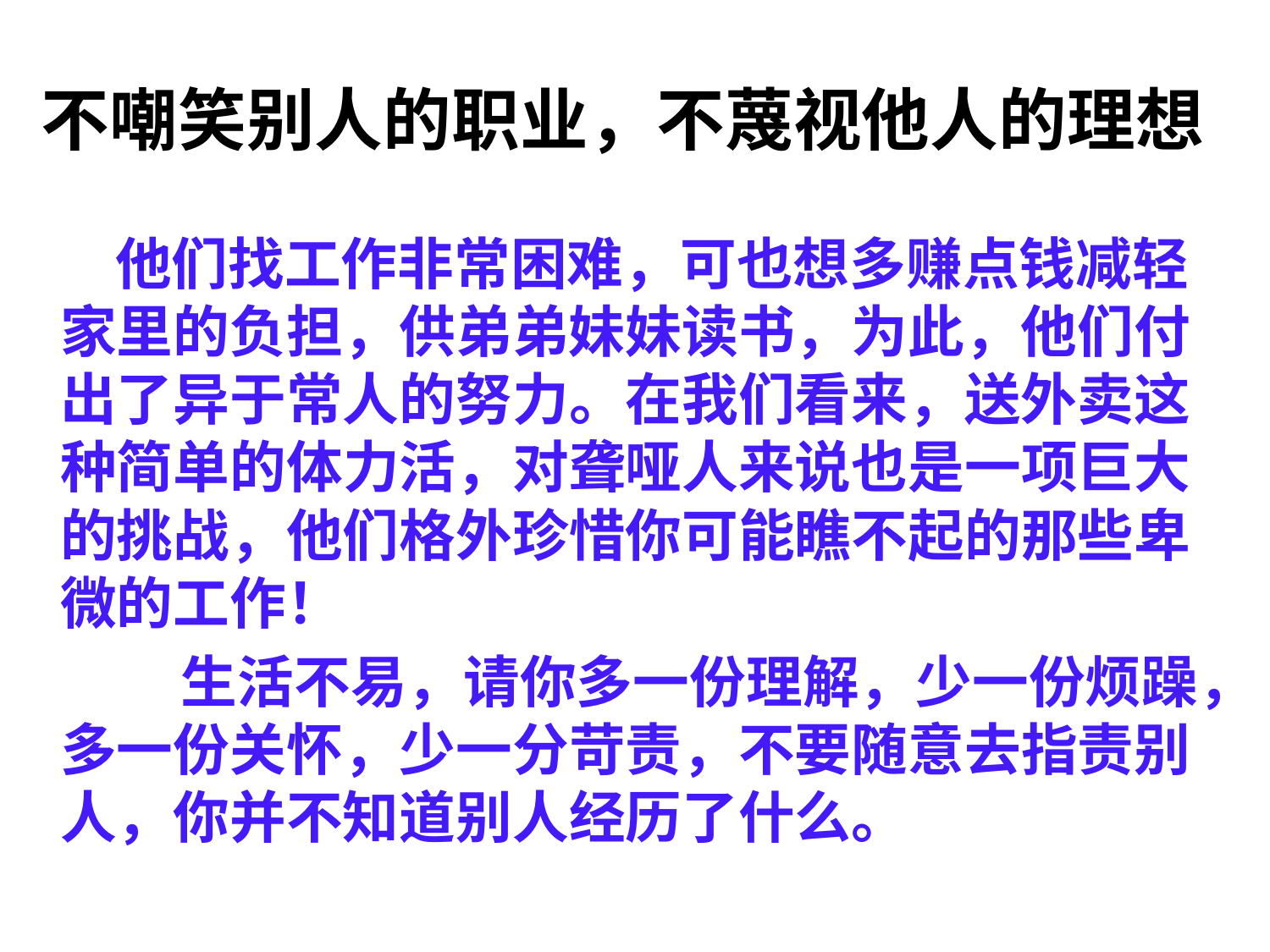

# 不嘲笑别人的职业，不蔑视他人的理想
       他们找工作非常困难，可也想多赚点钱减轻家里的负担，供弟弟妹妹读书，为此，他们付出了异于常人的努力。在我们看来，送外卖这种简单的体力活，对聋哑人来说也是一项巨大的挑战，他们格外珍惜你可能瞧不起的那些卑微的工作！
            生活不易，请你多一份理解，少一份烦躁，多一份关怀，少一分苛责，不要随意去指责别人，你并不知道别人经历了什么。